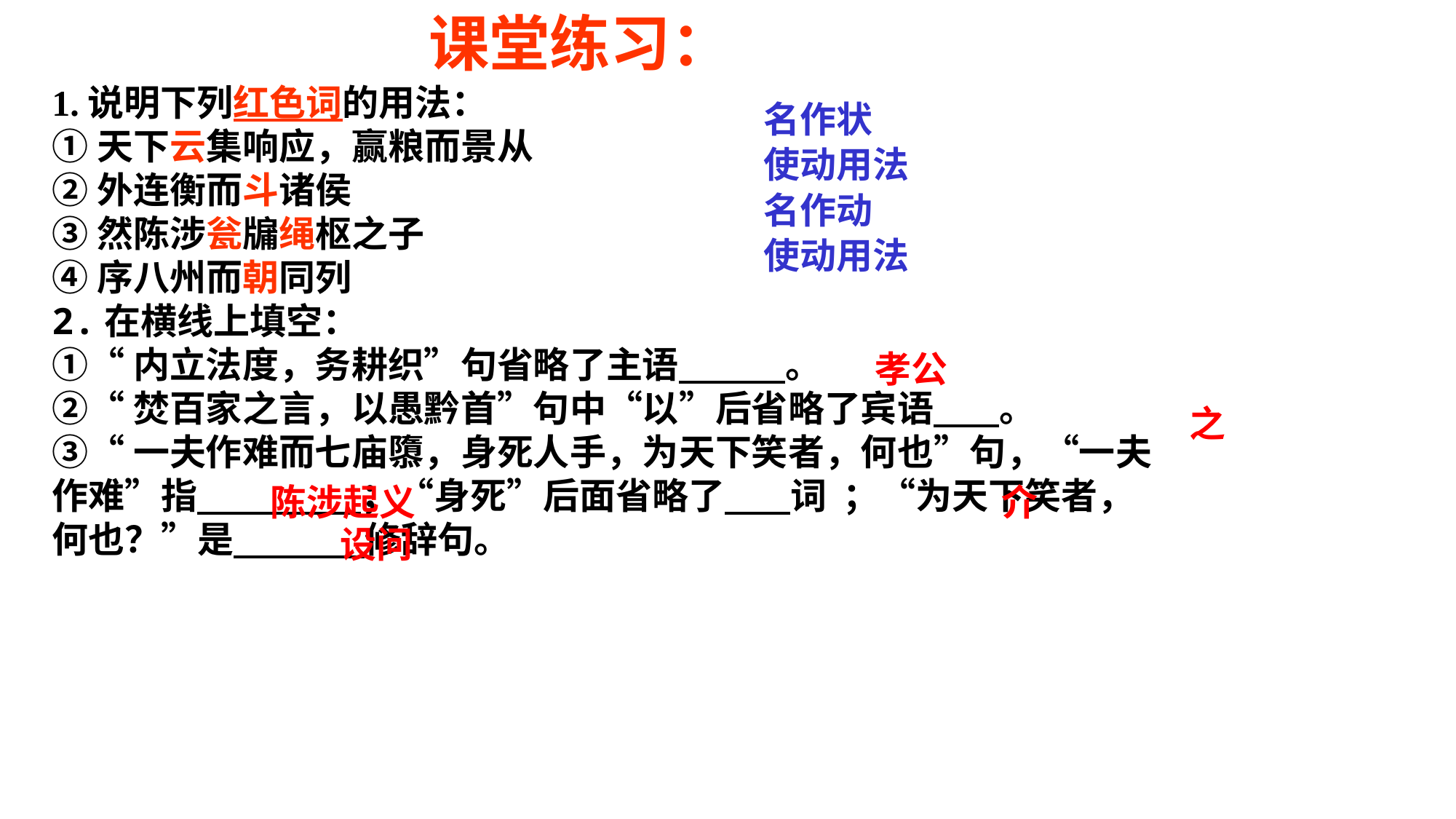

课堂练习：
1.说明下列红色词的用法：
①天下云集响应，赢粮而景从
②外连衡而斗诸侯
③然陈涉瓮牖绳枢之子
④序八州而朝同列
2.在横线上填空：
①“内立法度，务耕织”句省略了主语             。
②“焚百家之言，以愚黔首”句中“以”后省略了宾语        。
③“一夫作难而七庙隳，身死人手，为天下笑者，何也”句，“一夫
作难”指                    ；“身死”后面省略了        词  ；“为天下笑者，
何也？”是                修辞句。

名作状
使动用法
名作动
使动用法
孝公
之
陈涉起义
介
设问